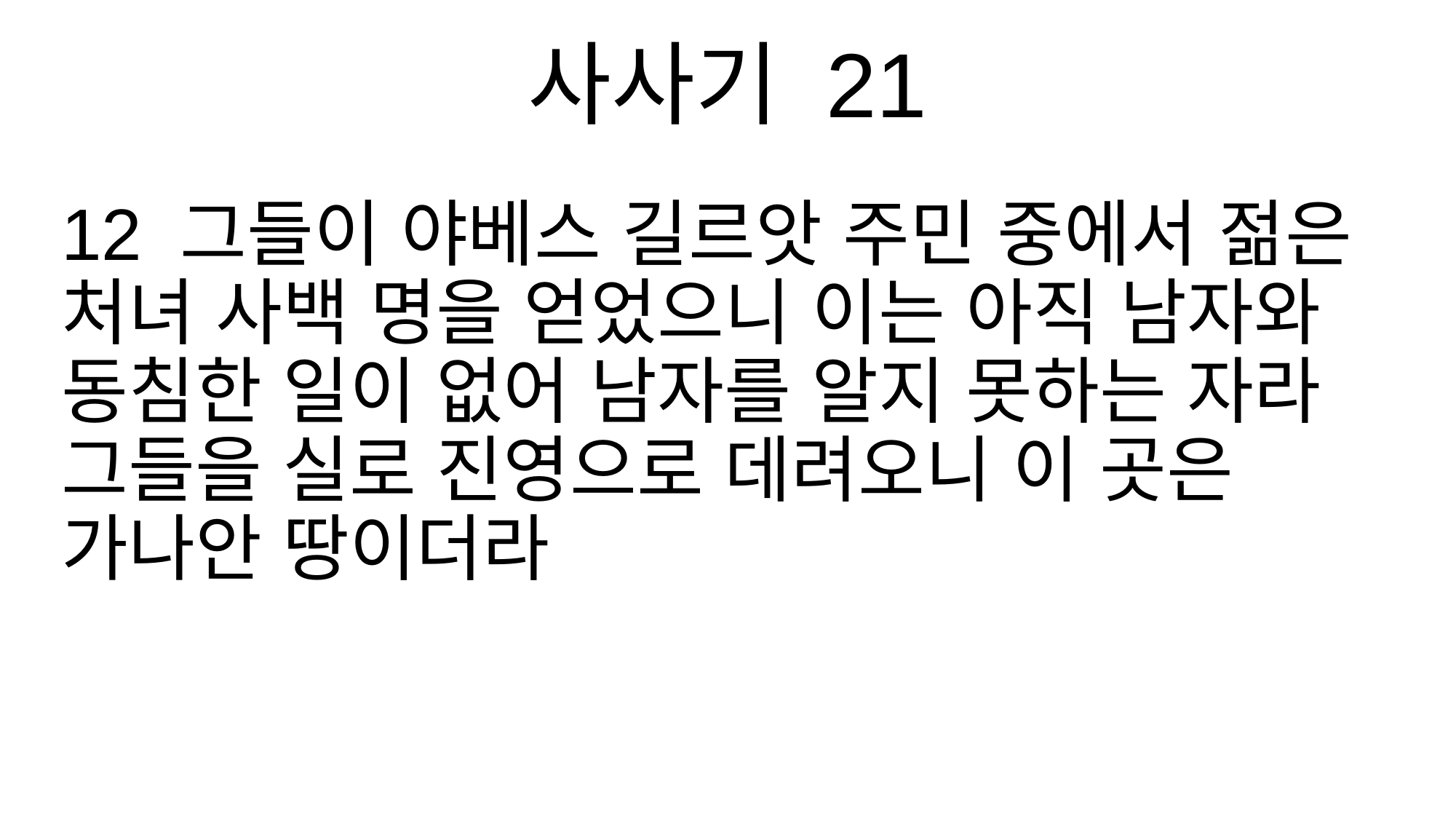

사사기 21
12 그들이 야베스 길르앗 주민 중에서 젊은 처녀 사백 명을 얻었으니 이는 아직 남자와 동침한 일이 없어 남자를 알지 못하는 자라 그들을 실로 진영으로 데려오니 이 곳은 가나안 땅이더라